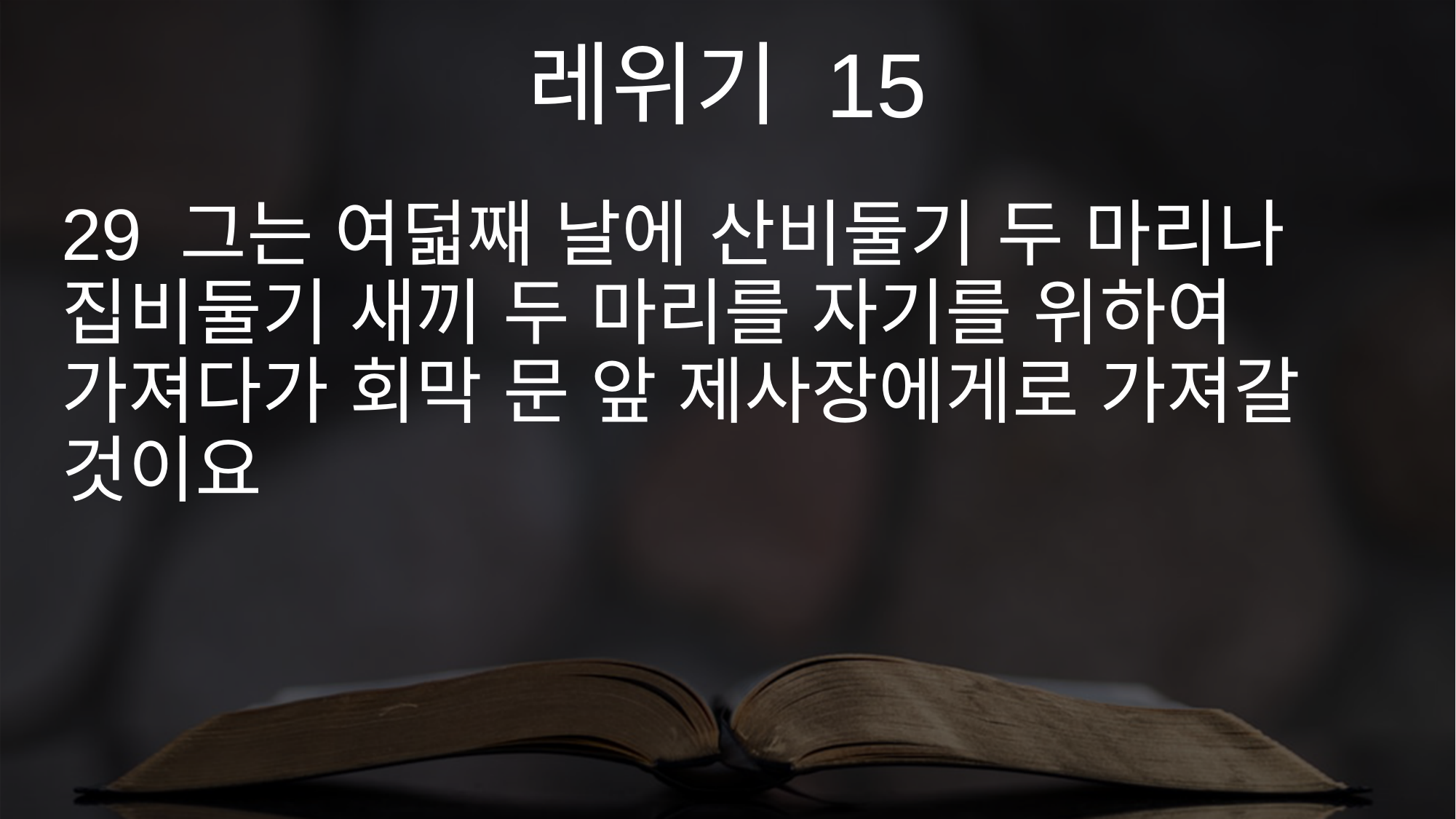

레위기 15
29 그는 여덟째 날에 산비둘기 두 마리나 집비둘기 새끼 두 마리를 자기를 위하여 가져다가 회막 문 앞 제사장에게로 가져갈 것이요